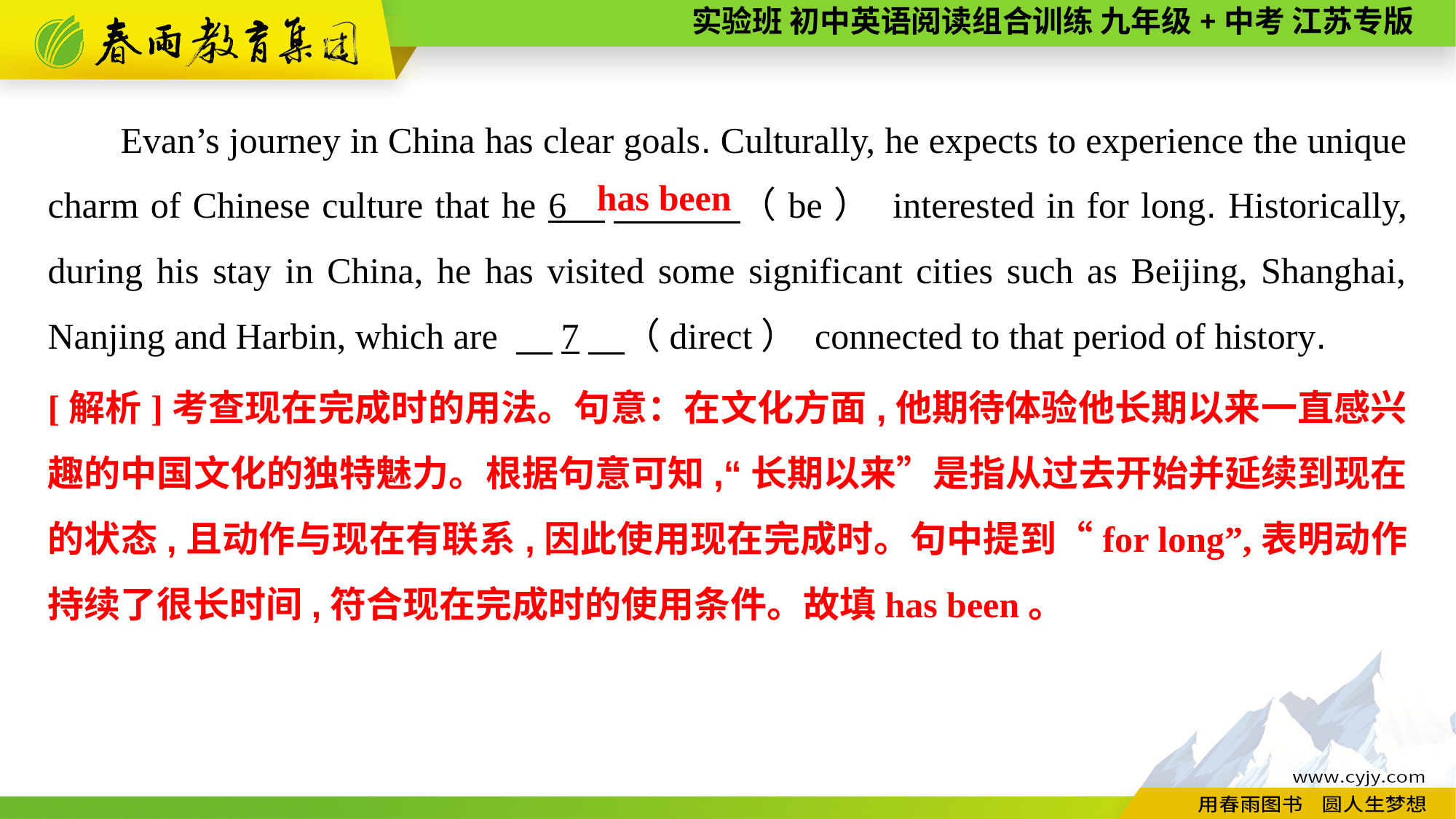

Evan’s journey in China has clear goals. Culturally, he expects to experience the unique charm of Chinese culture that he 6   　        （be） interested in for long. Historically, during his stay in China, he has visited some significant cities such as Beijing, Shanghai, Nanjing and Harbin, which are 　7　（direct） connected to that period of history.
has been
[解析]考查现在完成时的用法。句意：在文化方面,他期待体验他长期以来一直感兴趣的中国文化的独特魅力。根据句意可知,“长期以来”是指从过去开始并延续到现在的状态,且动作与现在有联系,因此使用现在完成时。句中提到“for long”,表明动作持续了很长时间,符合现在完成时的使用条件。故填has been。